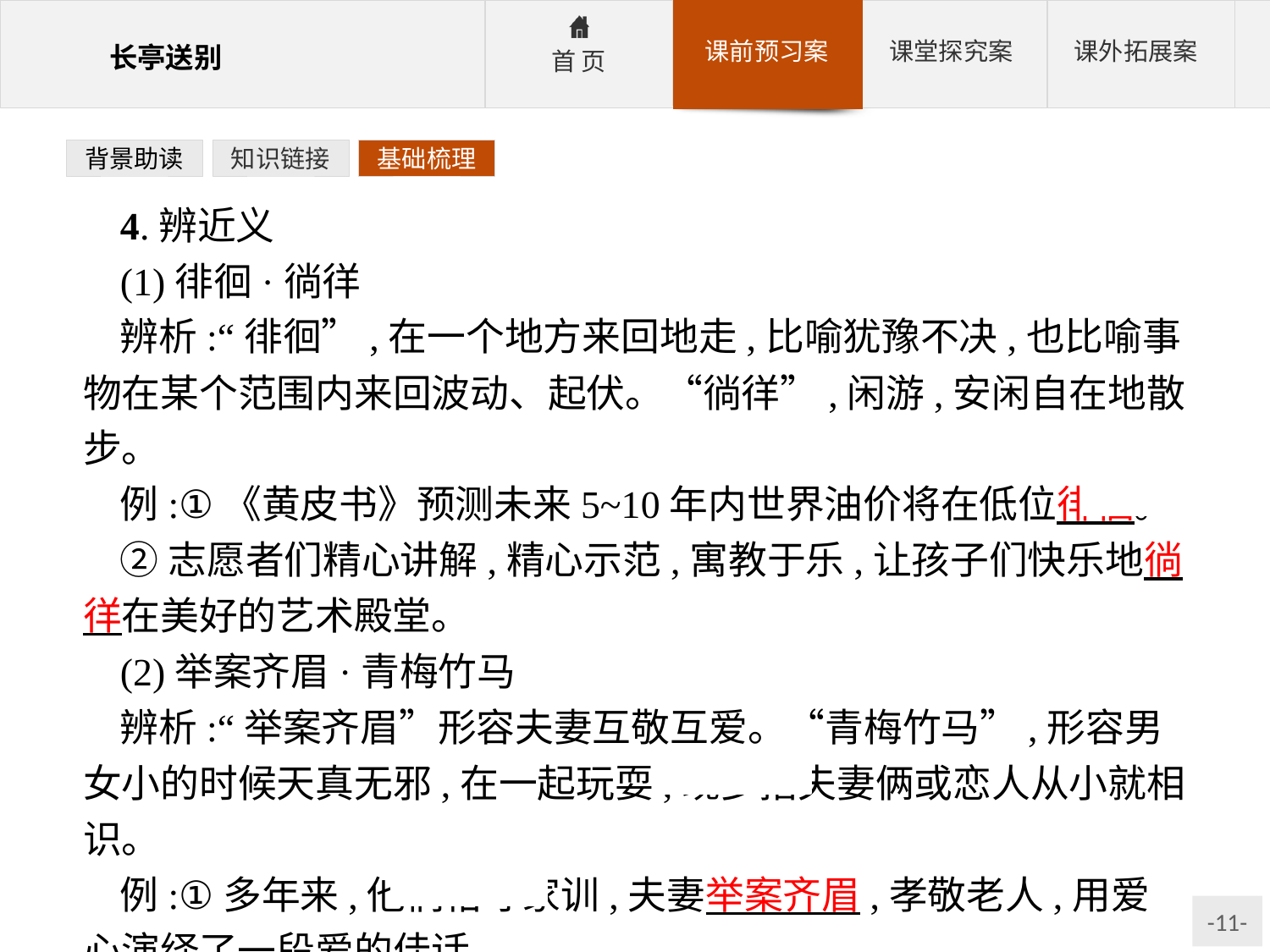

背景助读
知识链接
基础梳理
4.辨近义
(1)徘徊·徜徉
辨析:“徘徊”,在一个地方来回地走,比喻犹豫不决,也比喻事物在某个范围内来回波动、起伏。“徜徉”,闲游,安闲自在地散步。
例:①《黄皮书》预测未来5~10年内世界油价将在低位徘徊。
②志愿者们精心讲解,精心示范,寓教于乐,让孩子们快乐地徜徉在美好的艺术殿堂。
(2)举案齐眉·青梅竹马
辨析:“举案齐眉”形容夫妻互敬互爱。“青梅竹马”,形容男女小的时候天真无邪,在一起玩耍,现多指夫妻俩或恋人从小就相识。
例:①多年来,他们恪守家训,夫妻举案齐眉,孝敬老人,用爱心演绎了一段爱的佳话。
②他们虽算不得青梅竹马,但也已相识多年,感情一直很好。